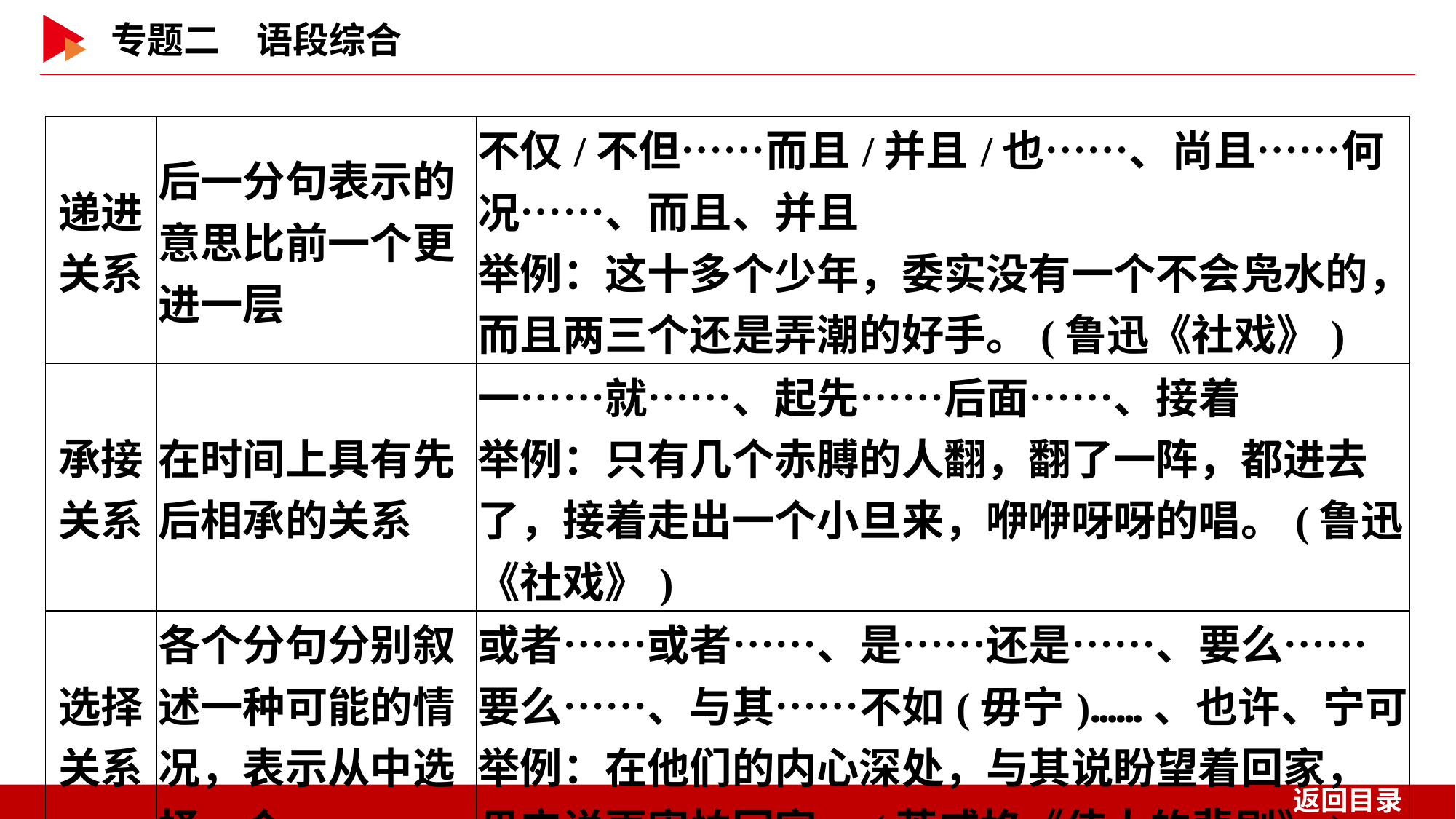

| 递进关系 | 后一分句表示的意思比前一个更进一层 | 不仅/不但……而且/并且/也……、尚且……何况……、而且、并且 举例：这十多个少年，委实没有一个不会凫水的，而且两三个还是弄潮的好手。(鲁迅《社戏》) |
| --- | --- | --- |
| 承接关系 | 在时间上具有先后相承的关系 | 一……就……、起先……后面……、接着 举例：只有几个赤膊的人翻，翻了一阵，都进去了，接着走出一个小旦来，咿咿呀呀的唱。(鲁迅《社戏》) |
| 选择关系 | 各个分句分别叙述一种可能的情况，表示从中选择一个 | 或者……或者……、是……还是……、要么……要么……、与其……不如(毋宁)……、也许、宁可 举例：在他们的内心深处，与其说盼望着回家，毋宁说更害怕回家。(茨威格《伟大的悲剧》) |